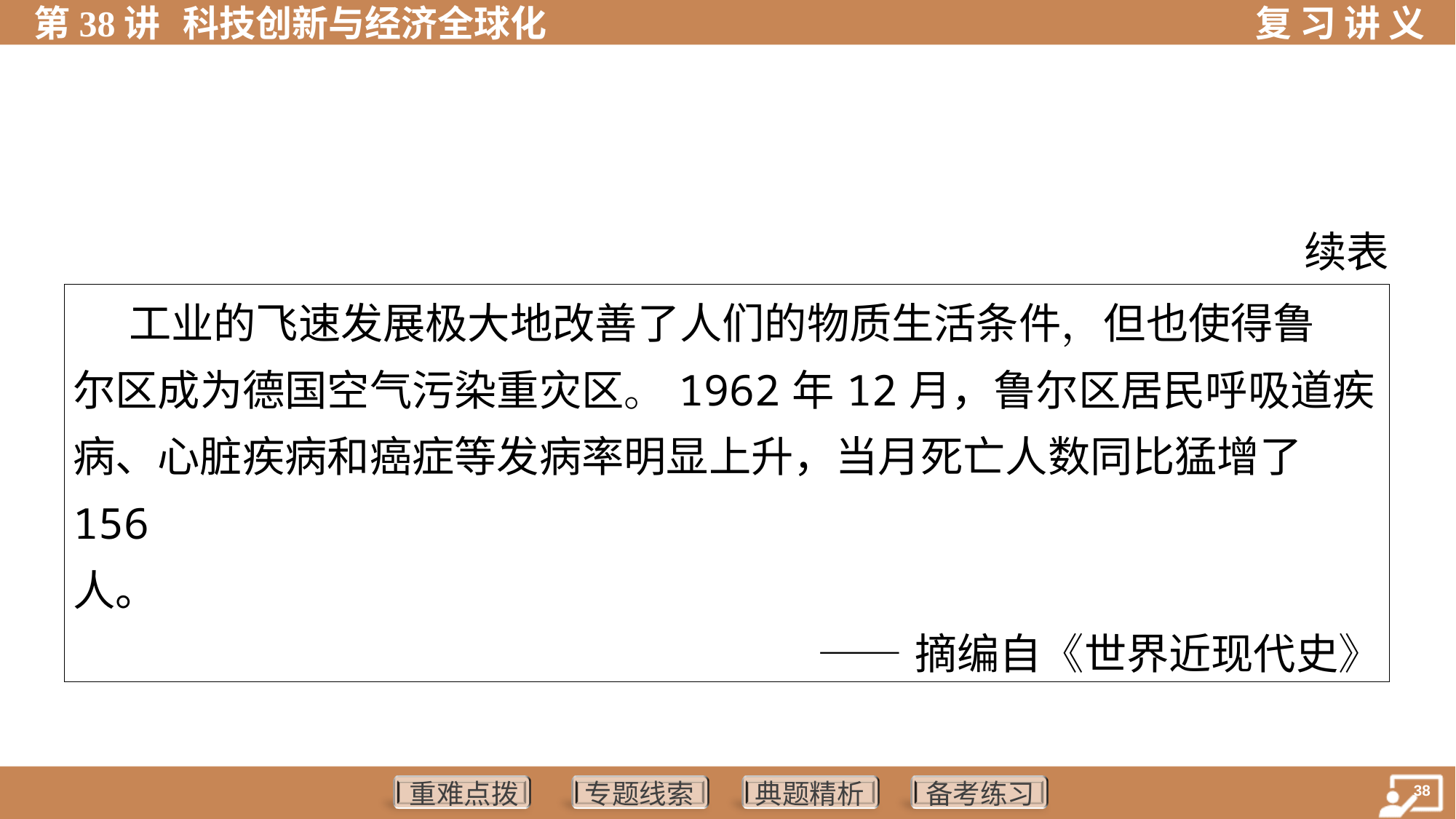

续表
| 工业的飞速发展极大地改善了人们的物质生活条件，但也使得鲁 尔区成为德国空气污染重灾区。1962年12月，鲁尔区居民呼吸道疾 病、心脏疾病和癌症等发病率明显上升，当月死亡人数同比猛增了156 人。 ——摘编自《世界近现代史》 |
| --- |